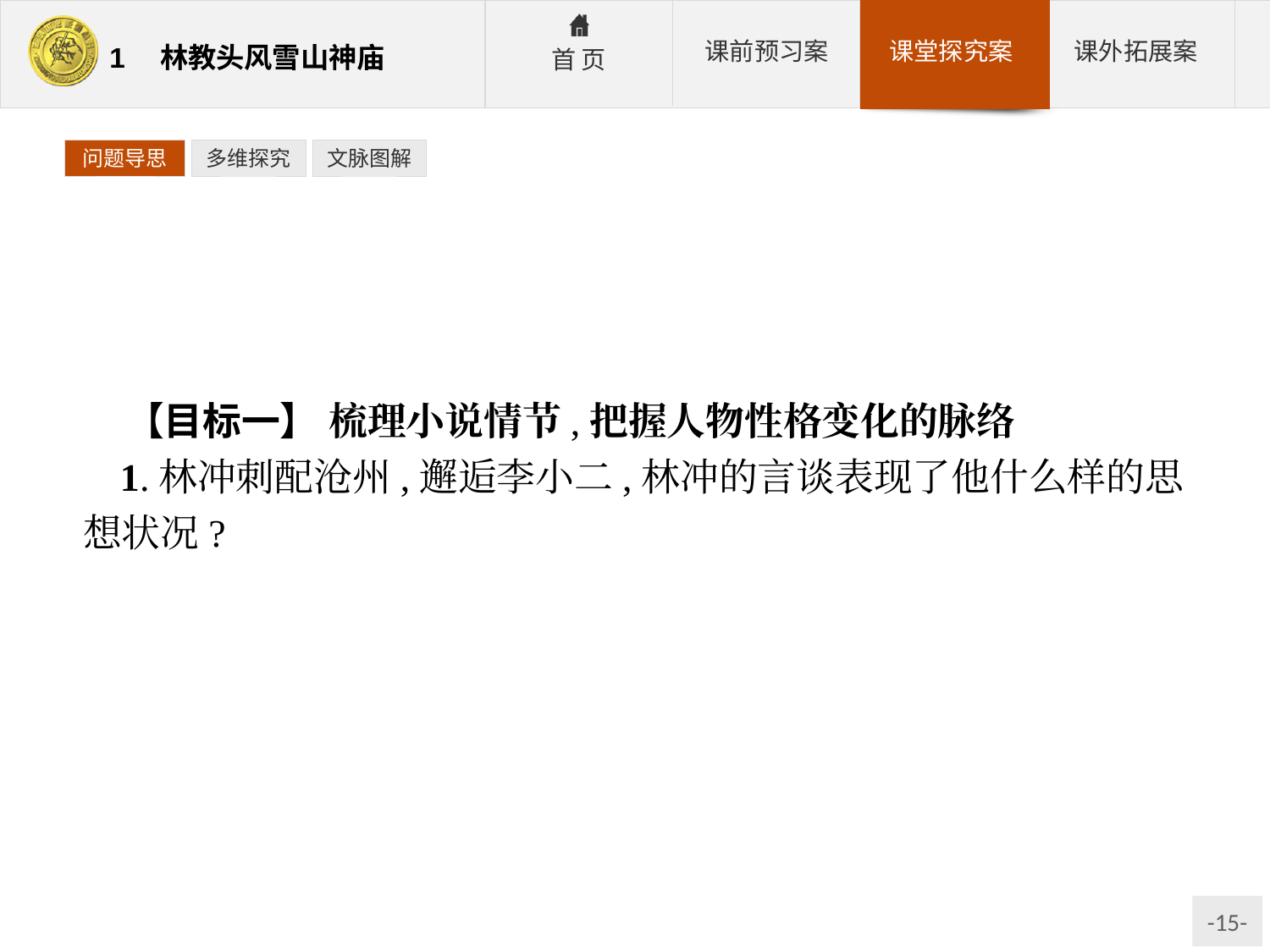

问题导思
多维探究
文脉图解
【目标一】 梳理小说情节,把握人物性格变化的脉络
1.林冲刺配沧州,邂逅李小二,林冲的言谈表现了他什么样的思想状况?
参考答案:他虽然感到前途渺茫,但仍存有幻想,违心地说自己冒犯了高太尉,想安度刑期,并无反抗复仇之意。